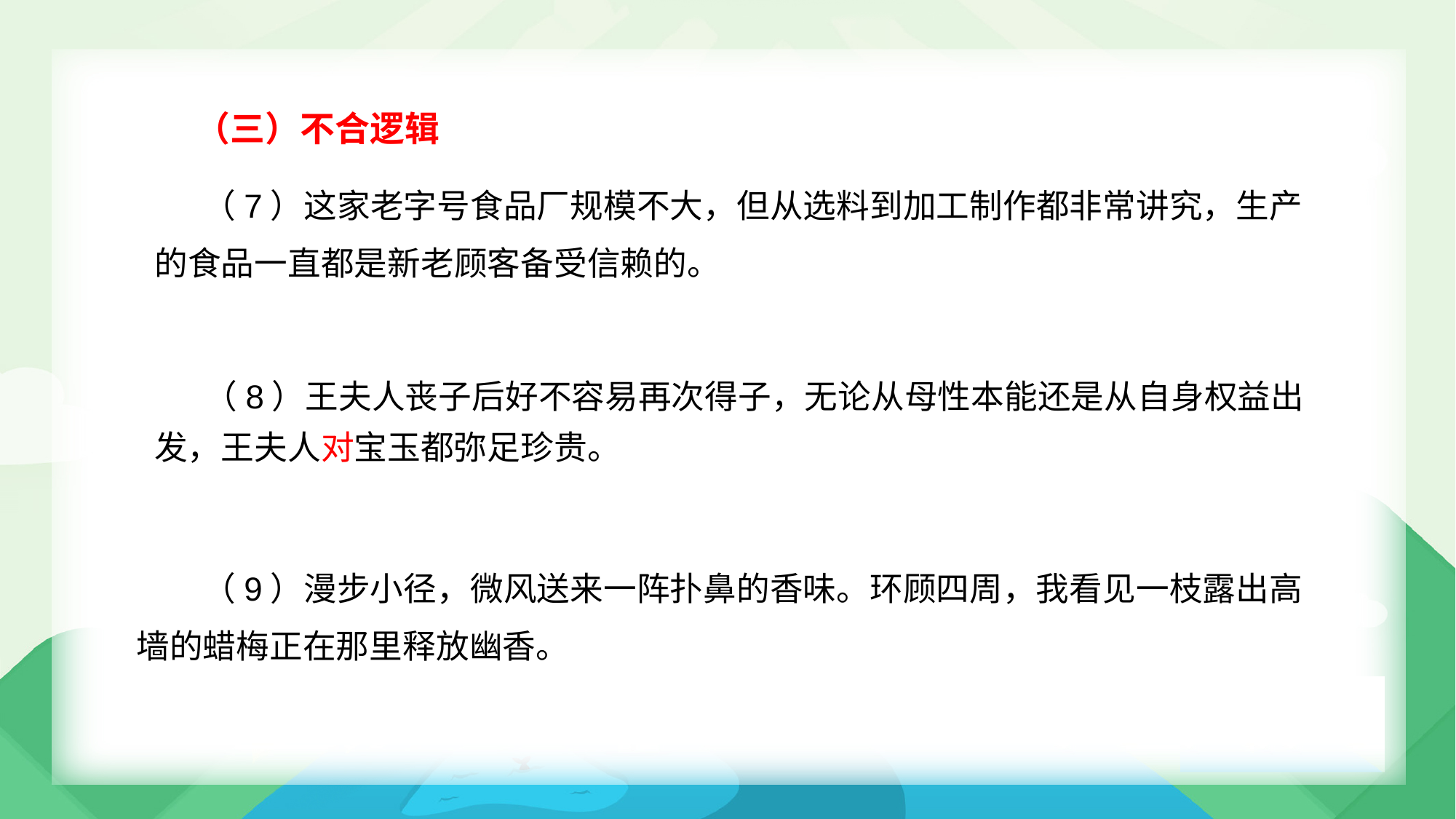

（三）不合逻辑
（7）这家老字号食品厂规模不大，但从选料到加工制作都非常讲究，生产
的食品一直都是新老顾客备受信赖的。
（8）王夫人丧子后好不容易再次得子，无论从母性本能还是从自身权益出
发，王夫人对宝玉都弥足珍贵。
（9）漫步小径，微风送来一阵扑鼻的香味。环顾四周，我看见一枝露出高
墙的蜡梅正在那里释放幽香。